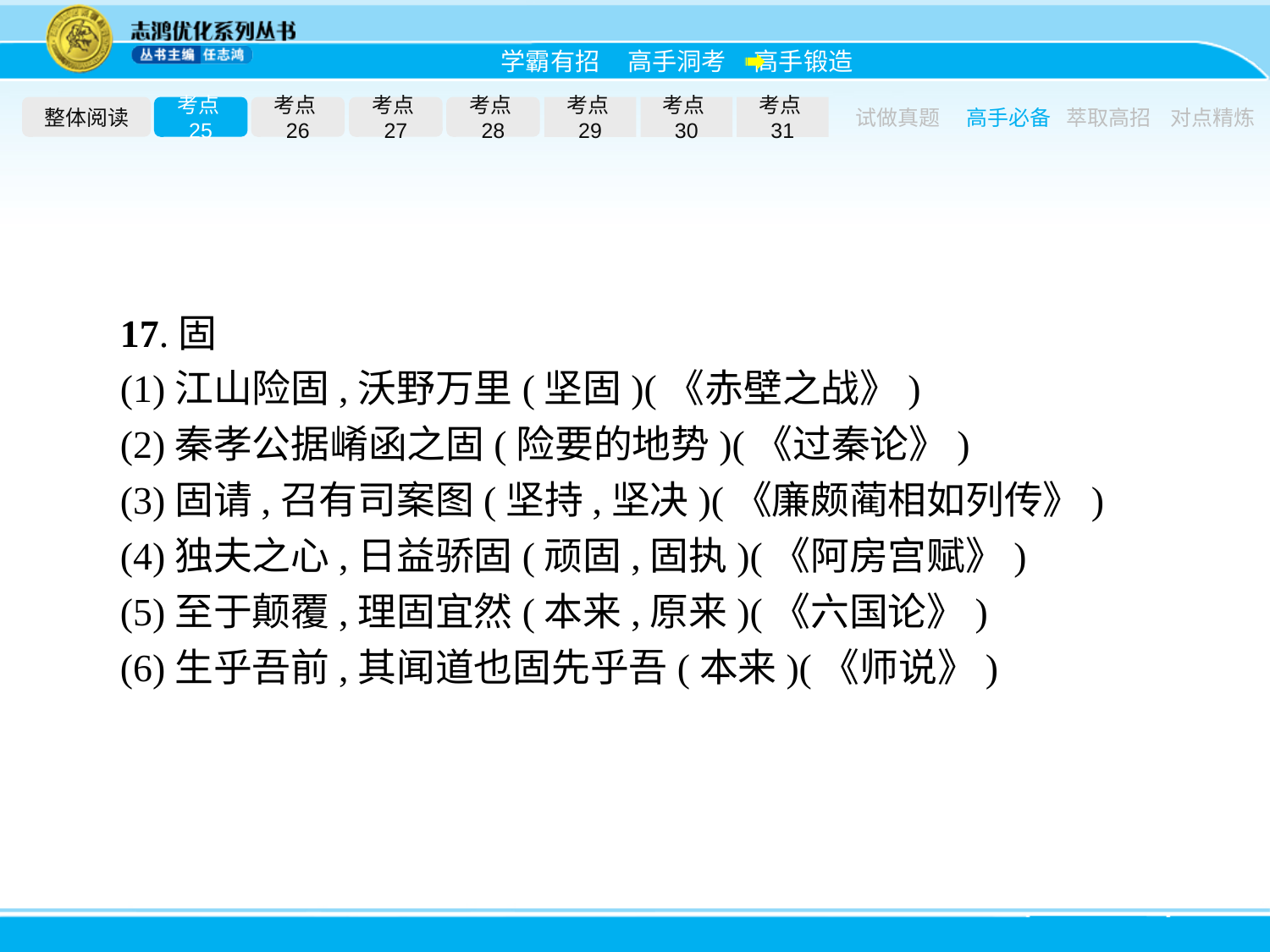

整体阅读
考点25
考点26
考点27
考点28
考点29
考点30
考点31
试做真题
高手必备
萃取高招
对点精炼
17.固
(1)江山险固,沃野万里(坚固)(《赤壁之战》)
(2)秦孝公据崤函之固(险要的地势)(《过秦论》)
(3)固请,召有司案图(坚持,坚决)(《廉颇蔺相如列传》)
(4)独夫之心,日益骄固(顽固,固执)(《阿房宫赋》)
(5)至于颠覆,理固宜然(本来,原来)(《六国论》)
(6)生乎吾前,其闻道也固先乎吾(本来)(《师说》)